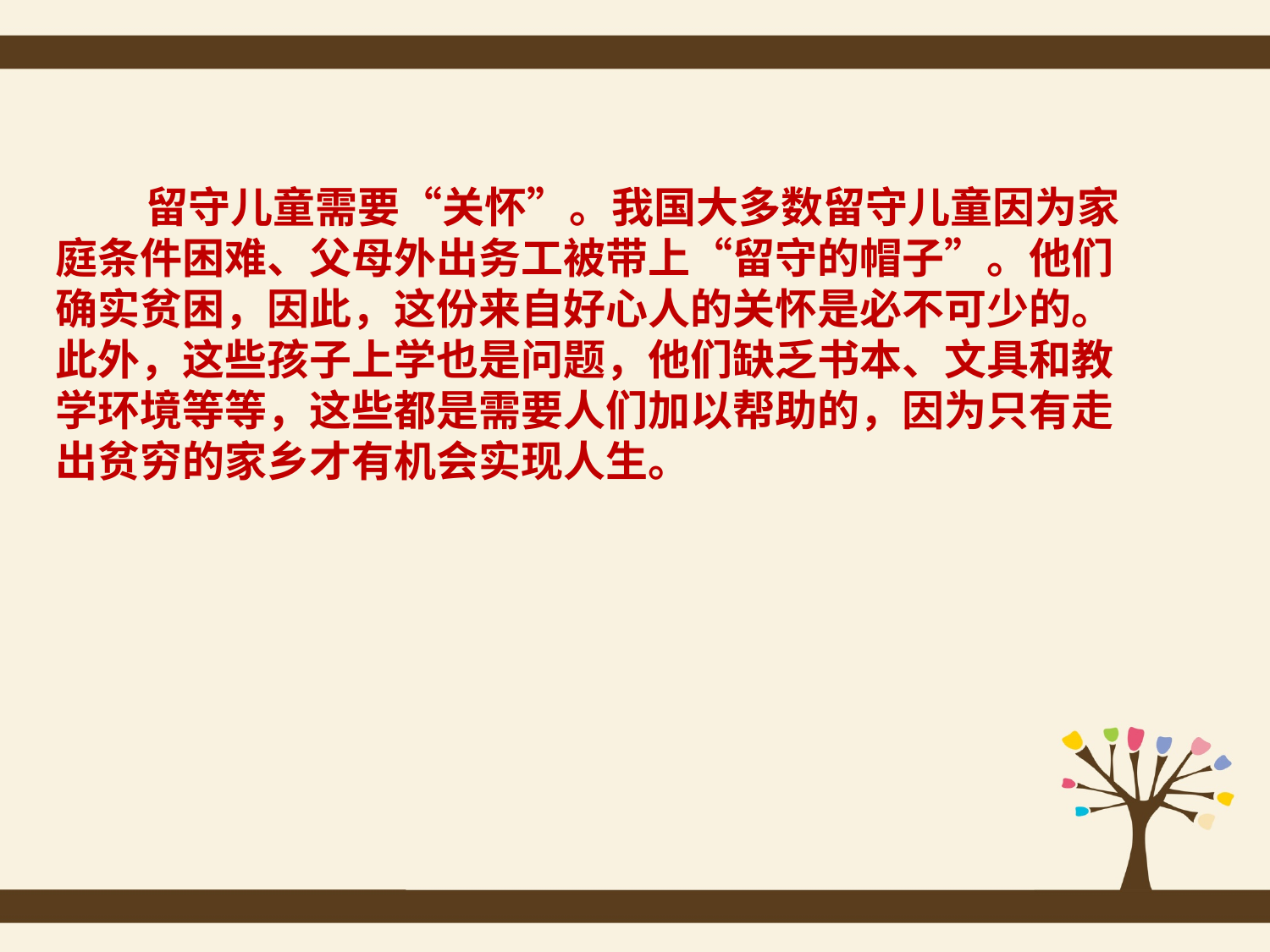

留守儿童需要“关怀”。我国大多数留守儿童因为家庭条件困难、父母外出务工被带上“留守的帽子”。他们确实贫困，因此，这份来自好心人的关怀是必不可少的。此外，这些孩子上学也是问题，他们缺乏书本、文具和教学环境等等，这些都是需要人们加以帮助的，因为只有走出贫穷的家乡才有机会实现人生。